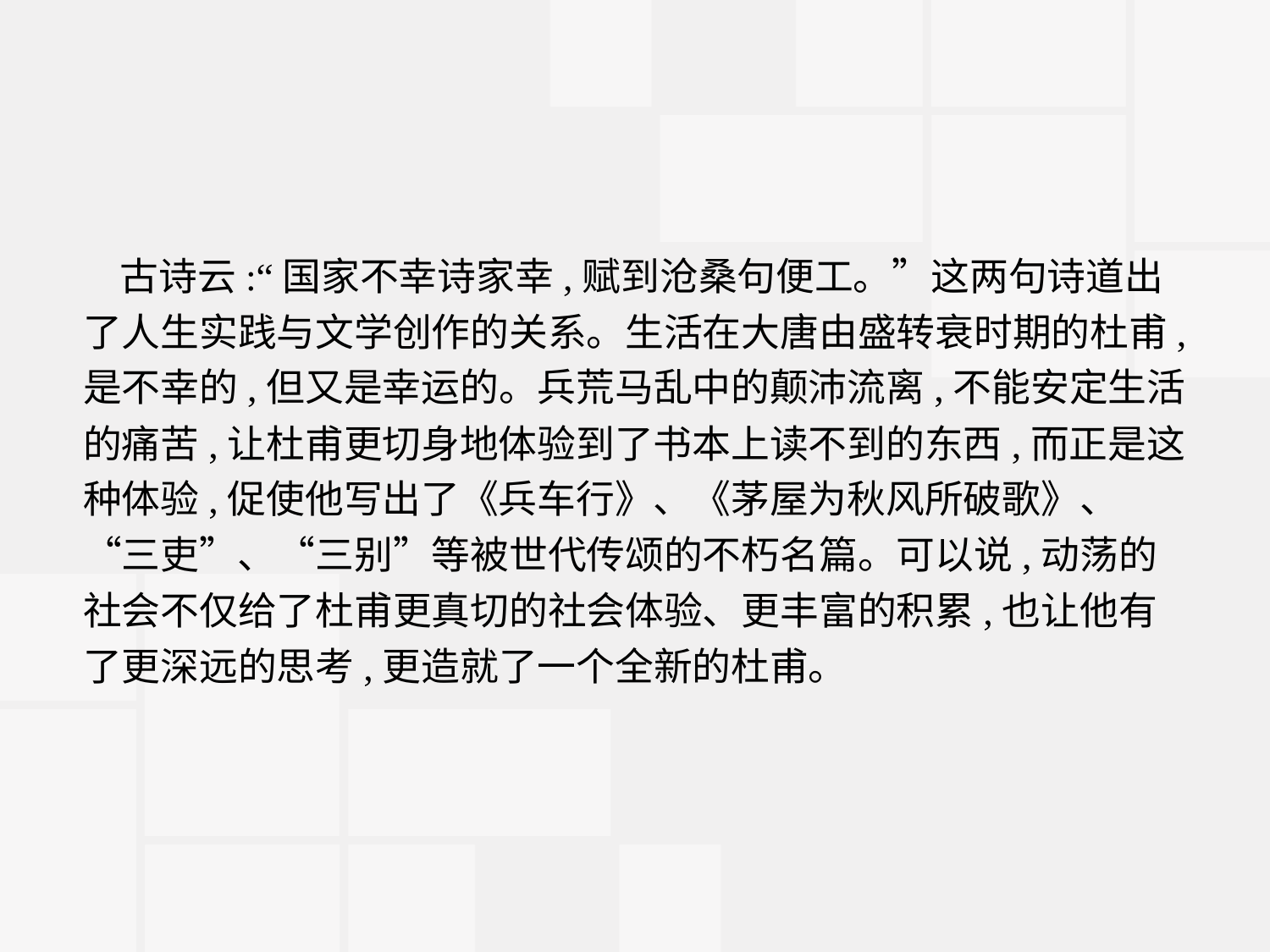

古诗云:“国家不幸诗家幸,赋到沧桑句便工。”这两句诗道出了人生实践与文学创作的关系。生活在大唐由盛转衰时期的杜甫,是不幸的,但又是幸运的。兵荒马乱中的颠沛流离,不能安定生活的痛苦,让杜甫更切身地体验到了书本上读不到的东西,而正是这种体验,促使他写出了《兵车行》、《茅屋为秋风所破歌》、“三吏”、“三别”等被世代传颂的不朽名篇。可以说,动荡的社会不仅给了杜甫更真切的社会体验、更丰富的积累,也让他有了更深远的思考,更造就了一个全新的杜甫。